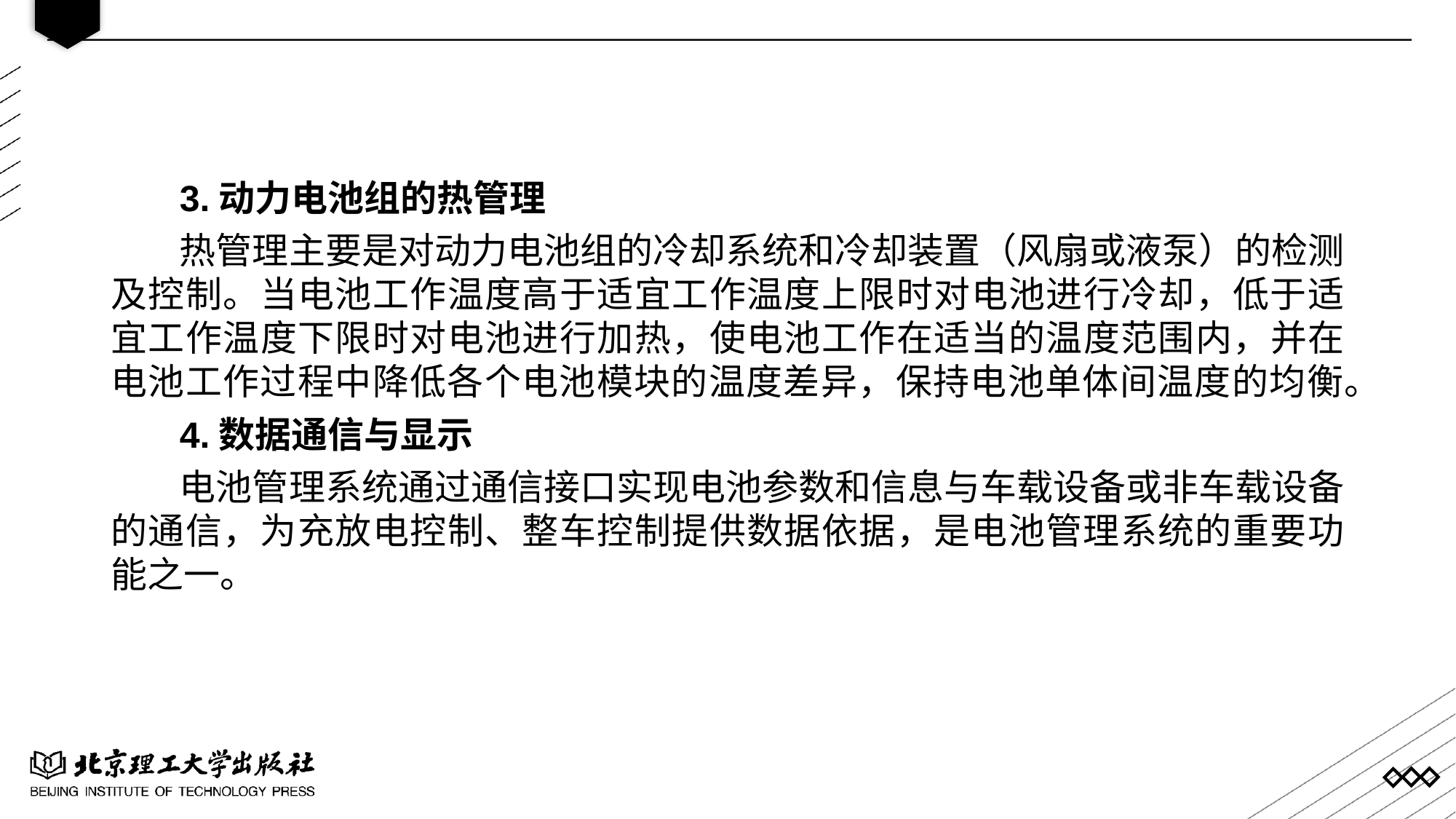

3.动力电池组的热管理
热管理主要是对动力电池组的冷却系统和冷却装置（风扇或液泵）的检测及控制。当电池工作温度高于适宜工作温度上限时对电池进行冷却，低于适宜工作温度下限时对电池进行加热，使电池工作在适当的温度范围内，并在电池工作过程中降低各个电池模块的温度差异，保持电池单体间温度的均衡。
4.数据通信与显示
电池管理系统通过通信接口实现电池参数和信息与车载设备或非车载设备的通信，为充放电控制、整车控制提供数据依据，是电池管理系统的重要功能之一。